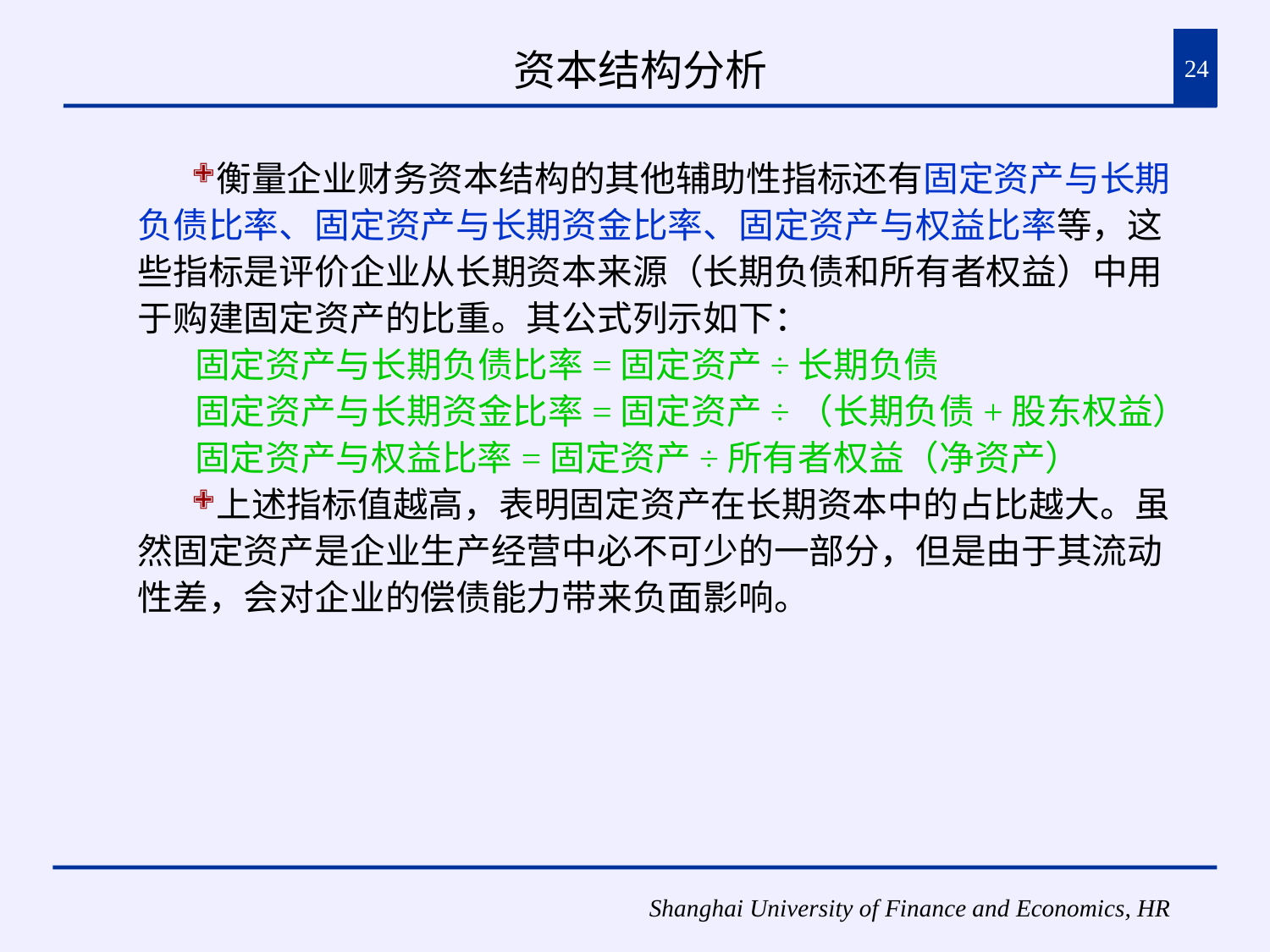

# 资本结构分析
24
衡量企业财务资本结构的其他辅助性指标还有固定资产与长期负债比率、固定资产与长期资金比率、固定资产与权益比率等，这些指标是评价企业从长期资本来源（长期负债和所有者权益）中用于购建固定资产的比重。其公式列示如下：
       固定资产与长期负债比率=固定资产÷长期负债
       固定资产与长期资金比率=固定资产÷（长期负债+股东权益）
       固定资产与权益比率=固定资产÷所有者权益（净资产）
上述指标值越高，表明固定资产在长期资本中的占比越大。虽然固定资产是企业生产经营中必不可少的一部分，但是由于其流动性差，会对企业的偿债能力带来负面影响。